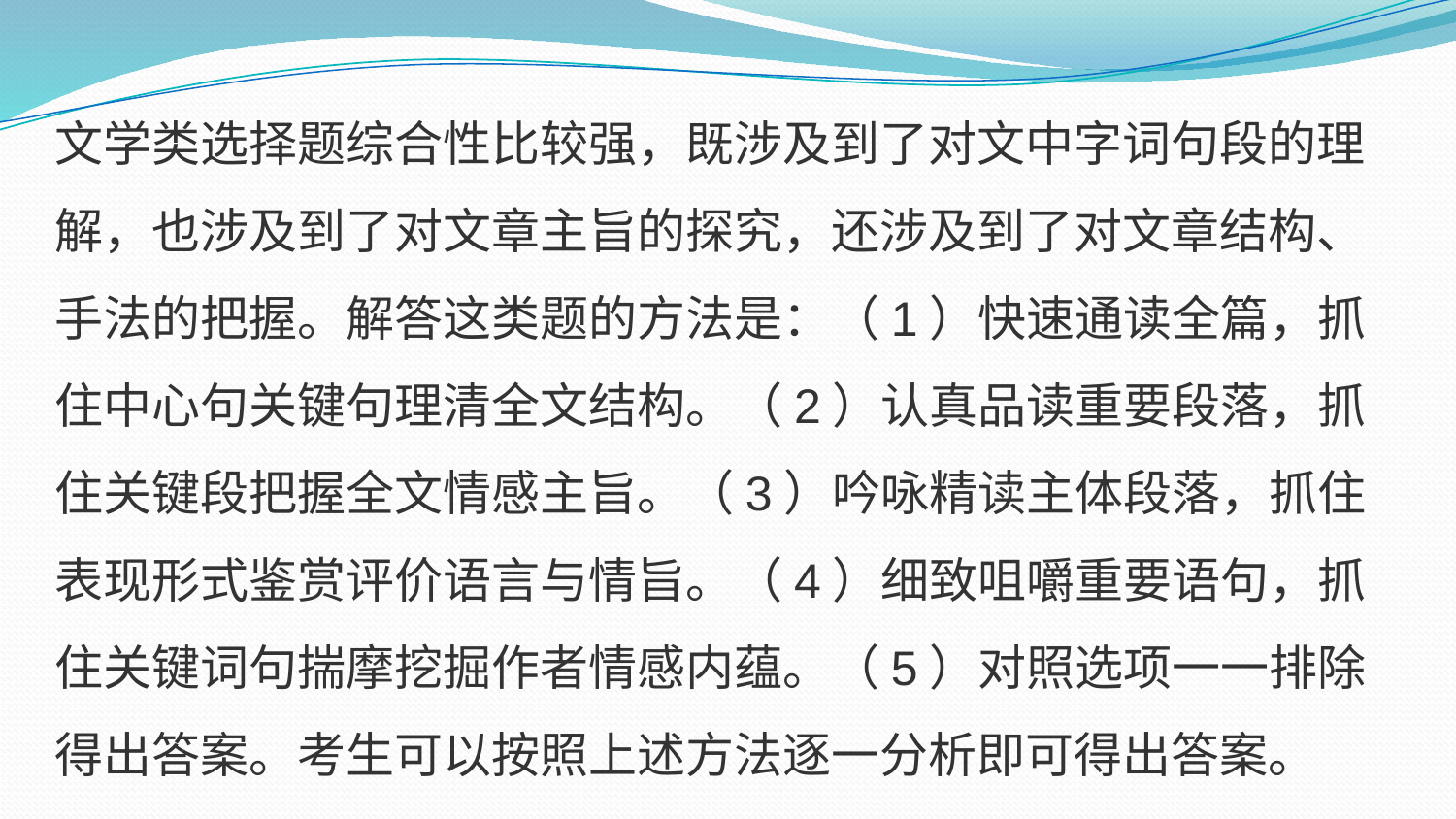

文学类选择题综合性比较强，既涉及到了对文中字词句段的理解，也涉及到了对文章主旨的探究，还涉及到了对文章结构、手法的把握。解答这类题的方法是：（1）快速通读全篇，抓住中心句关键句理清全文结构。（2）认真品读重要段落，抓住关键段把握全文情感主旨。（3）吟咏精读主体段落，抓住表现形式鉴赏评价语言与情旨。（4）细致咀嚼重要语句，抓住关键词句揣摩挖掘作者情感内蕴。（5）对照选项一一排除得出答案。考生可以按照上述方法逐一分析即可得出答案。